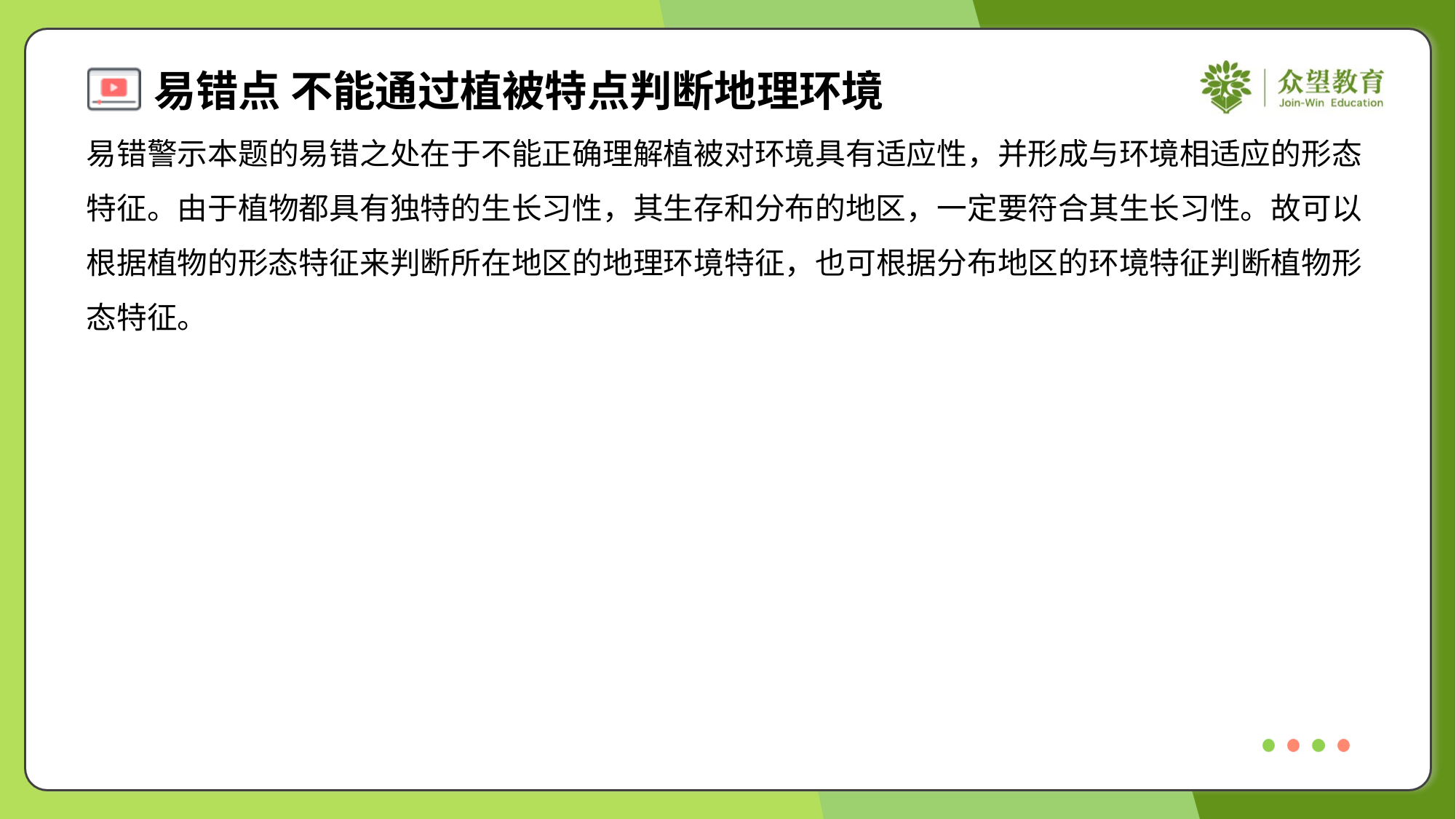

易错警示本题的易错之处在于不能正确理解植被对环境具有适应性，并形成与环境相适应的形态
特征。由于植物都具有独特的生长习性，其生存和分布的地区，一定要符合其生长习性。故可以
根据植物的形态特征来判断所在地区的地理环境特征，也可根据分布地区的环境特征判断植物形
态特征。